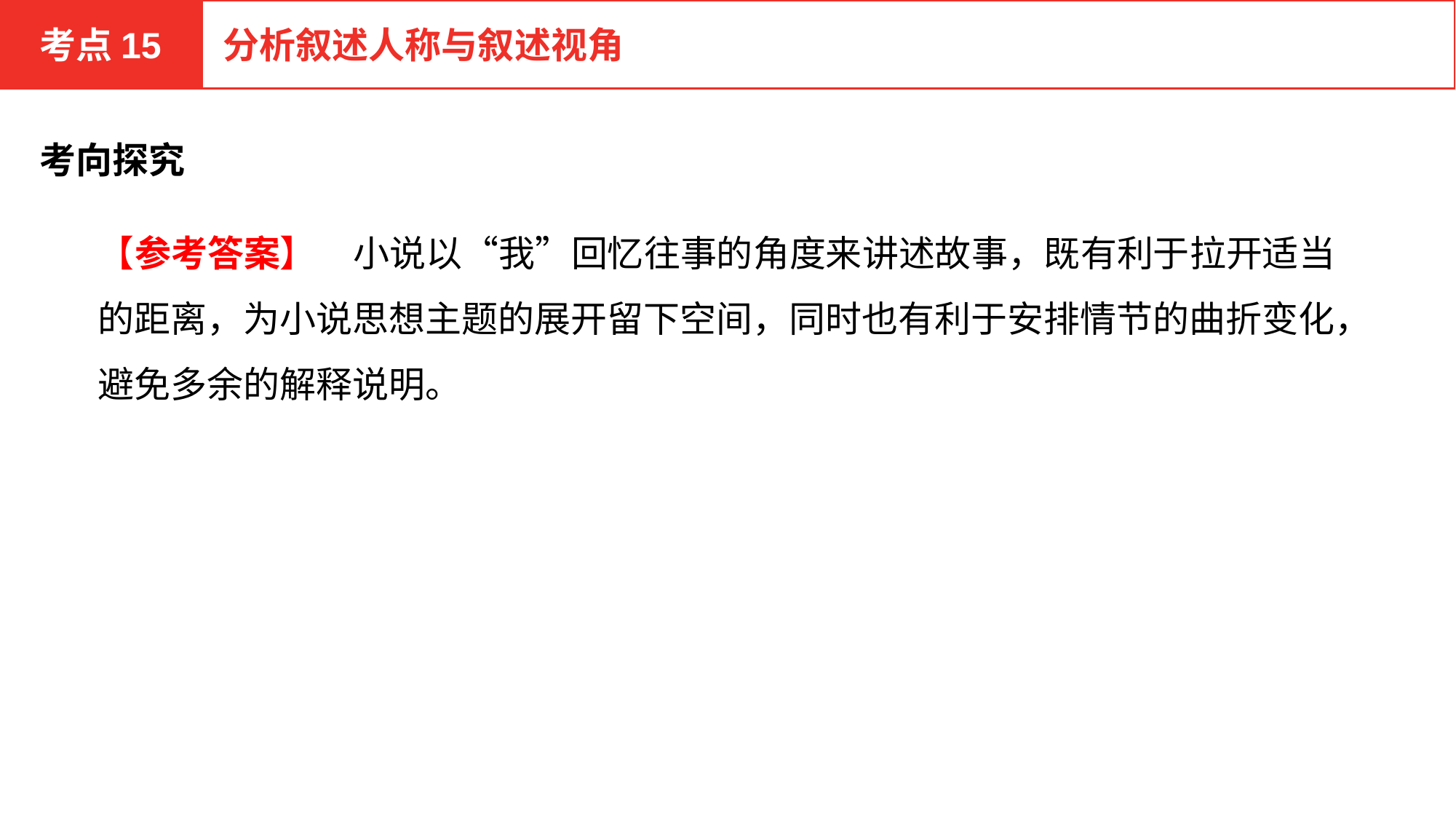

考点15
分析叙述人称与叙述视角
考向探究

【参考答案】　小说以“我”回忆往事的角度来讲述故事，既有利于拉开适当的距离，为小说思想主题的展开留下空间，同时也有利于安排情节的曲折变化，避免多余的解释说明。